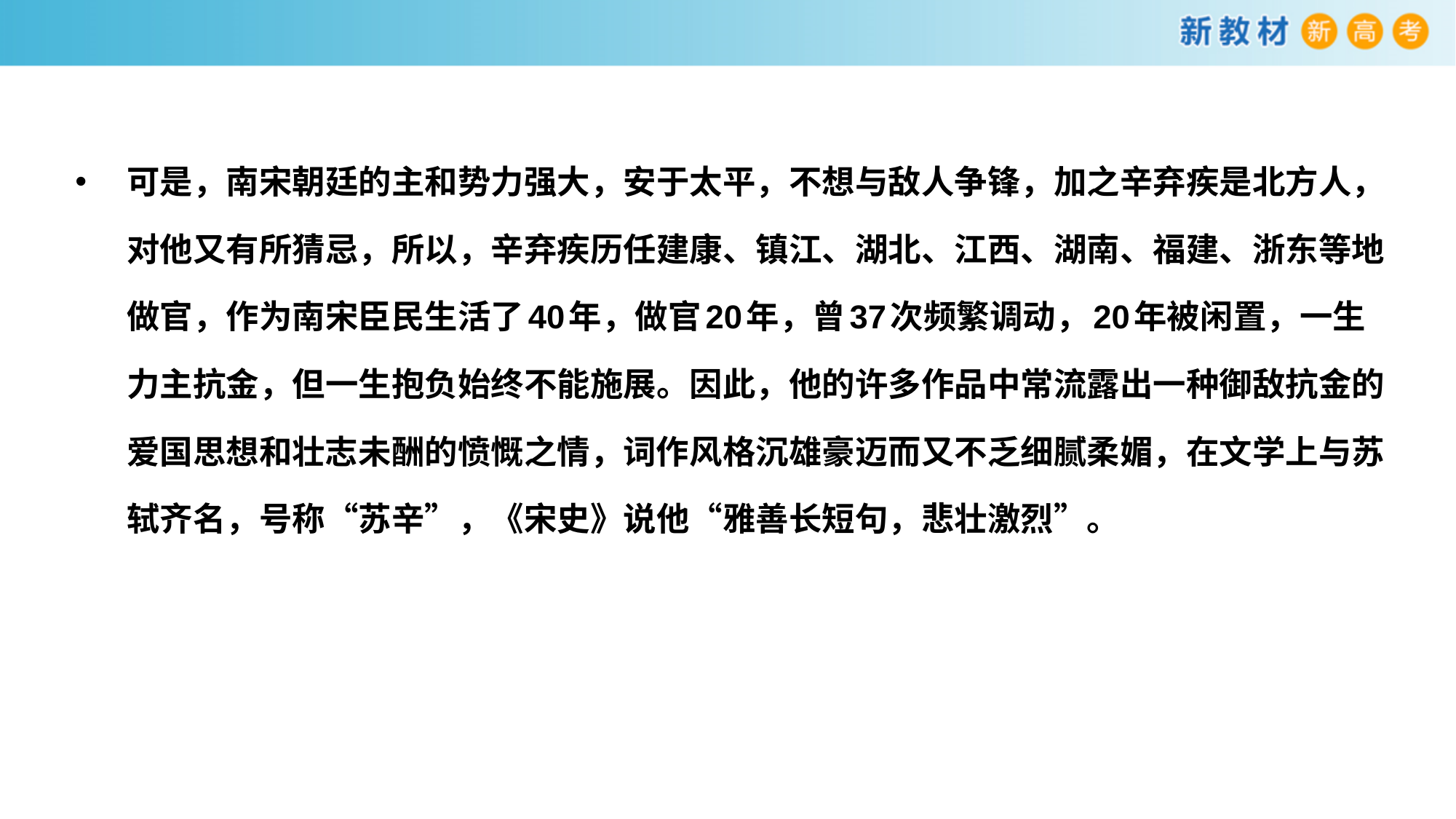

可是，南宋朝廷的主和势力强大，安于太平，不想与敌人争锋，加之辛弃疾是北方人，对他又有所猜忌，所以，辛弃疾历任建康、镇江、湖北、江西、湖南、福建、浙东等地做官，作为南宋臣民生活了40年，做官20年，曾37次频繁调动，20年被闲置，一生力主抗金，但一生抱负始终不能施展。因此，他的许多作品中常流露出一种御敌抗金的爱国思想和壮志未酬的愤慨之情，词作风格沉雄豪迈而又不乏细腻柔媚，在文学上与苏轼齐名，号称“苏辛”，《宋史》说他“雅善长短句，悲壮激烈”。